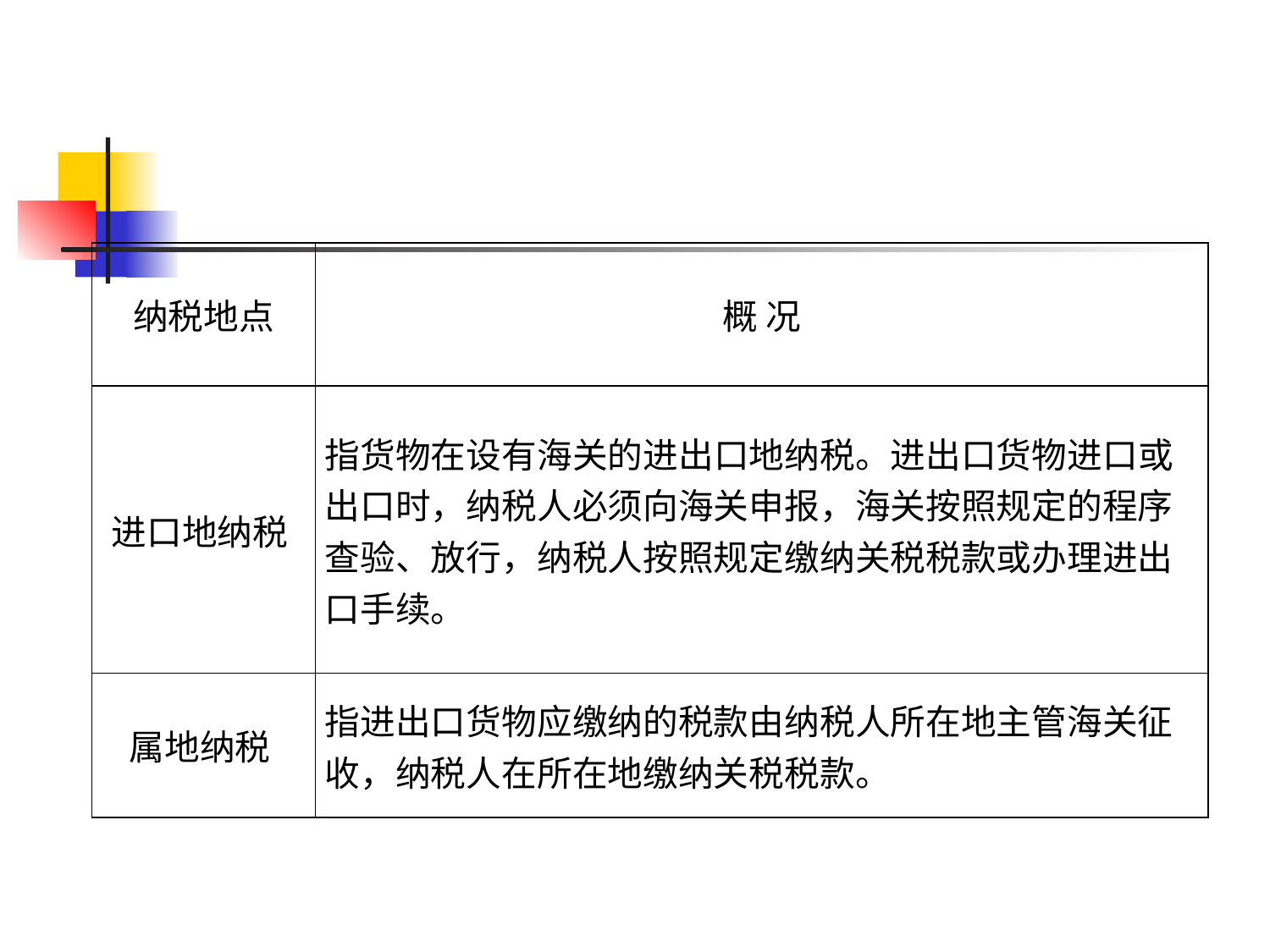

#
| 纳税地点 | 概 况 |
| --- | --- |
| 进口地纳税 | 指货物在设有海关的进出口地纳税。进出口货物进口或出口时，纳税人必须向海关申报，海关按照规定的程序查验、放行，纳税人按照规定缴纳关税税款或办理进出口手续。 |
| 属地纳税 | 指进出口货物应缴纳的税款由纳税人所在地主管海关征收，纳税人在所在地缴纳关税税款。 |